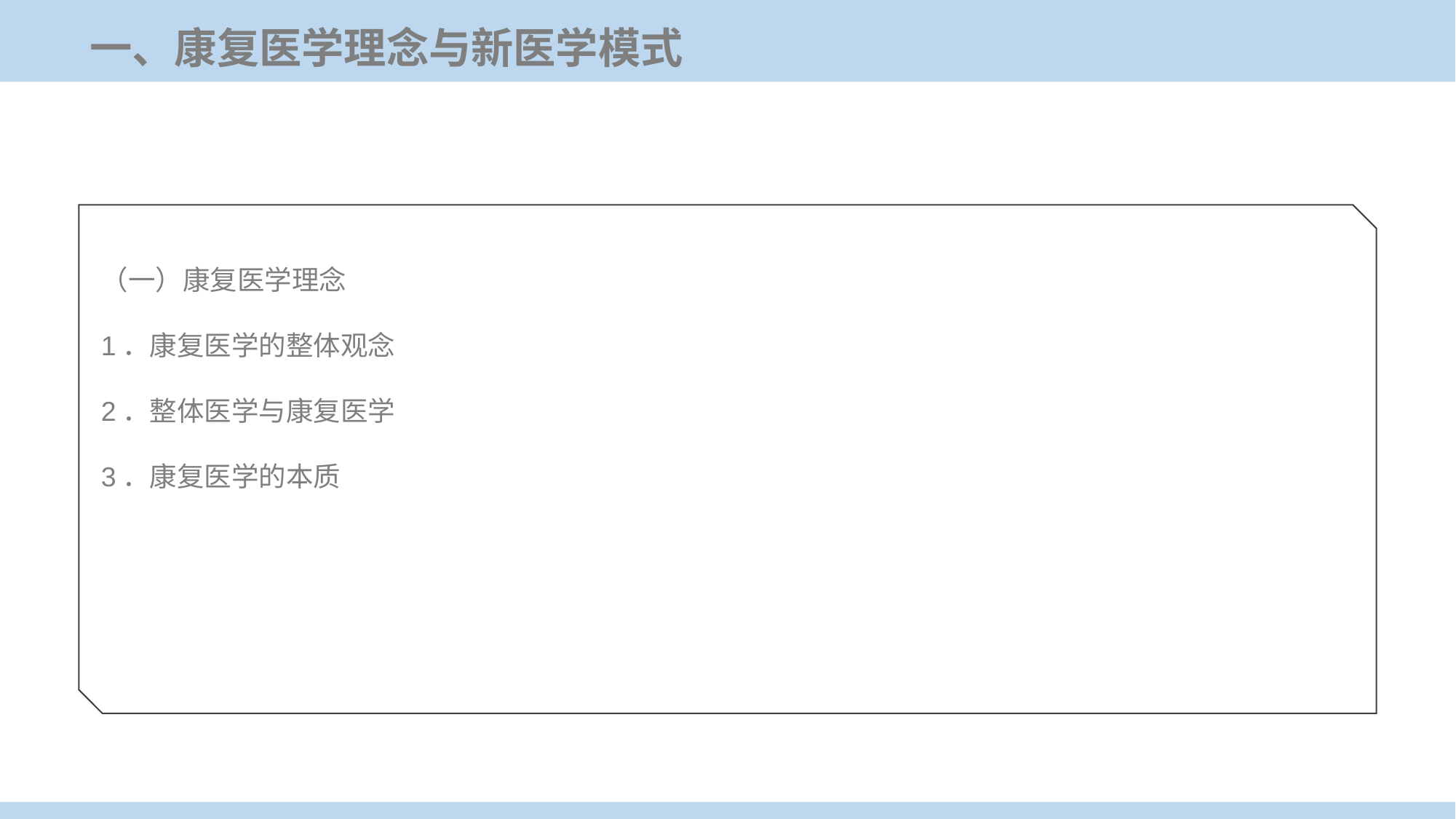

一、康复医学理念与新医学模式

（一）康复医学理念

1．康复医学的整体观念

2．整体医学与康复医学

3．康复医学的本质